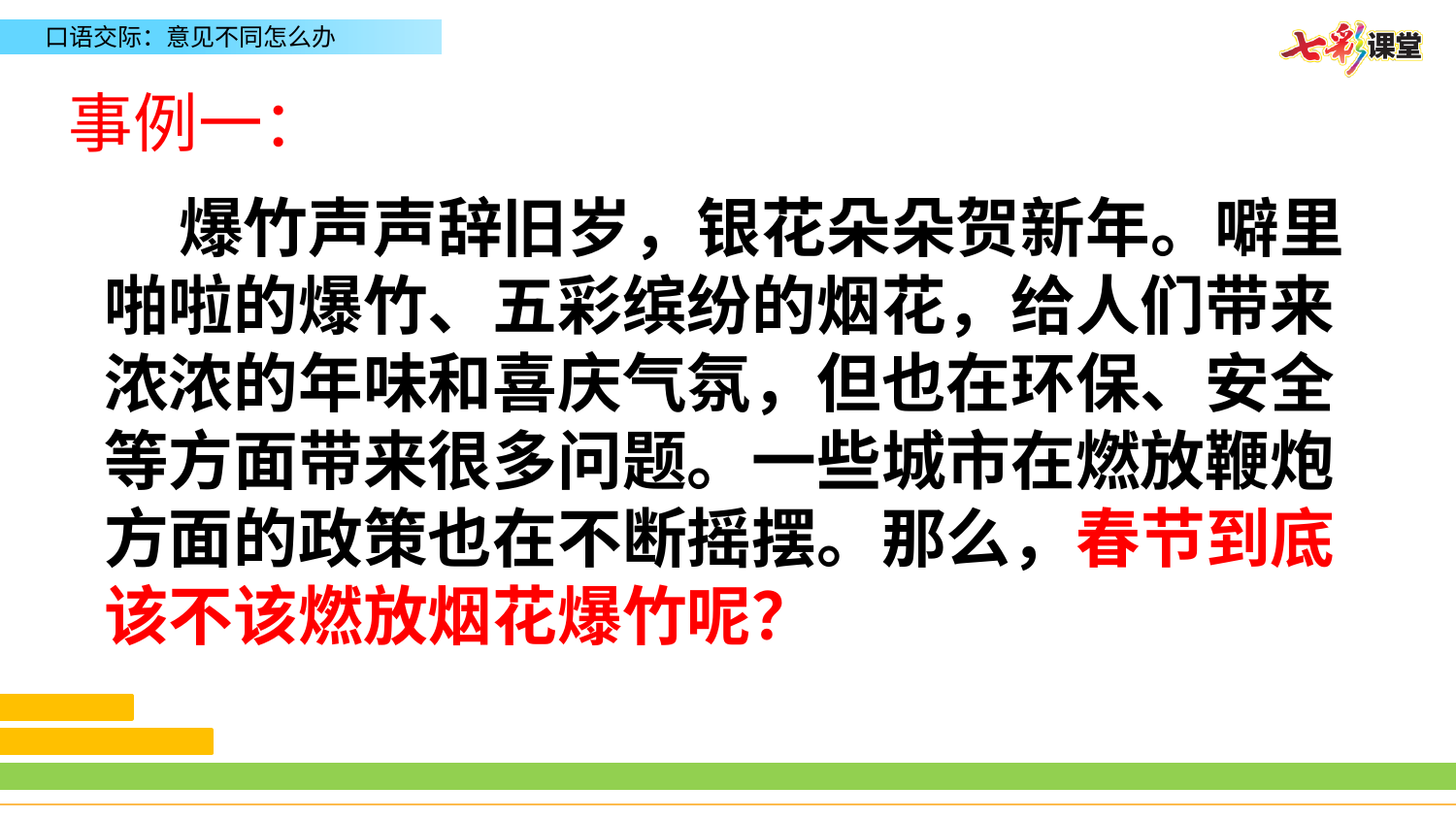

事例一：
    爆竹声声辞旧岁，银花朵朵贺新年。噼里啪啦的爆竹、五彩缤纷的烟花，给人们带来浓浓的年味和喜庆气氛，但也在环保、安全等方面带来很多问题。一些城市在燃放鞭炮方面的政策也在不断摇摆。那么，春节到底该不该燃放烟花爆竹呢？